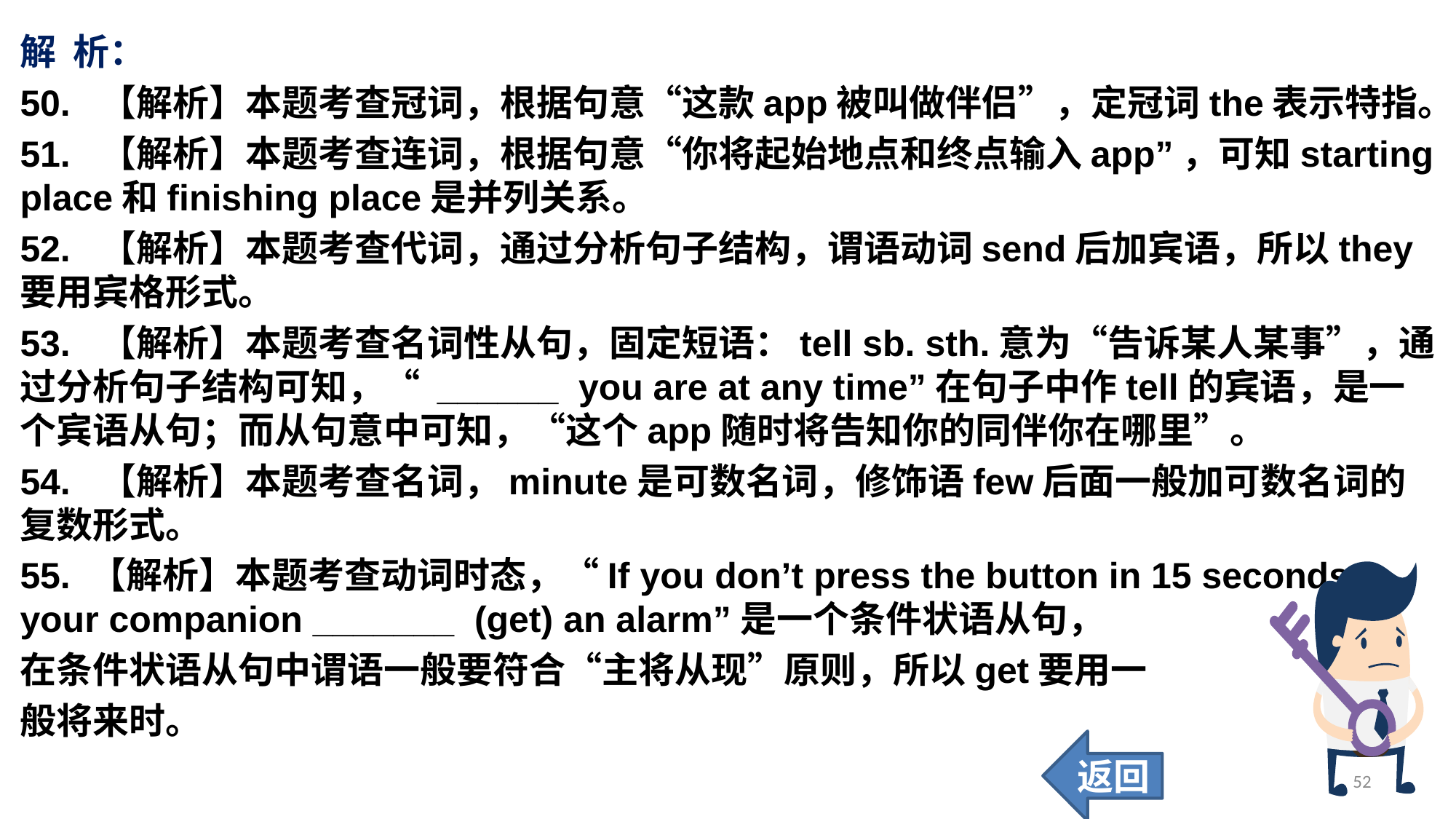

解  析：
50.  【解析】本题考查冠词，根据句意“这款app被叫做伴侣”，定冠词the表示特指。
51.  【解析】本题考查连词，根据句意“你将起始地点和终点输入app”，可知starting place和finishing place是并列关系。
52.  【解析】本题考查代词，通过分析句子结构，谓语动词send后加宾语，所以they要用宾格形式。
53.  【解析】本题考查名词性从句，固定短语：tell sb. sth.意为“告诉某人某事”，通过分析句子结构可知，“ ______  you are at any time”在句子中作tell的宾语，是一个宾语从句；而从句意中可知，“这个app随时将告知你的同伴你在哪里”。
54.  【解析】本题考查名词，minute是可数名词，修饰语few后面一般加可数名词的复数形式。
55. 【解析】本题考查动词时态，“If you don’t press the button in 15 seconds, your companion _______  (get) an alarm”是一个条件状语从句，
在条件状语从句中谓语一般要符合“主将从现”原则，所以get要用一
般将来时。

返回
52